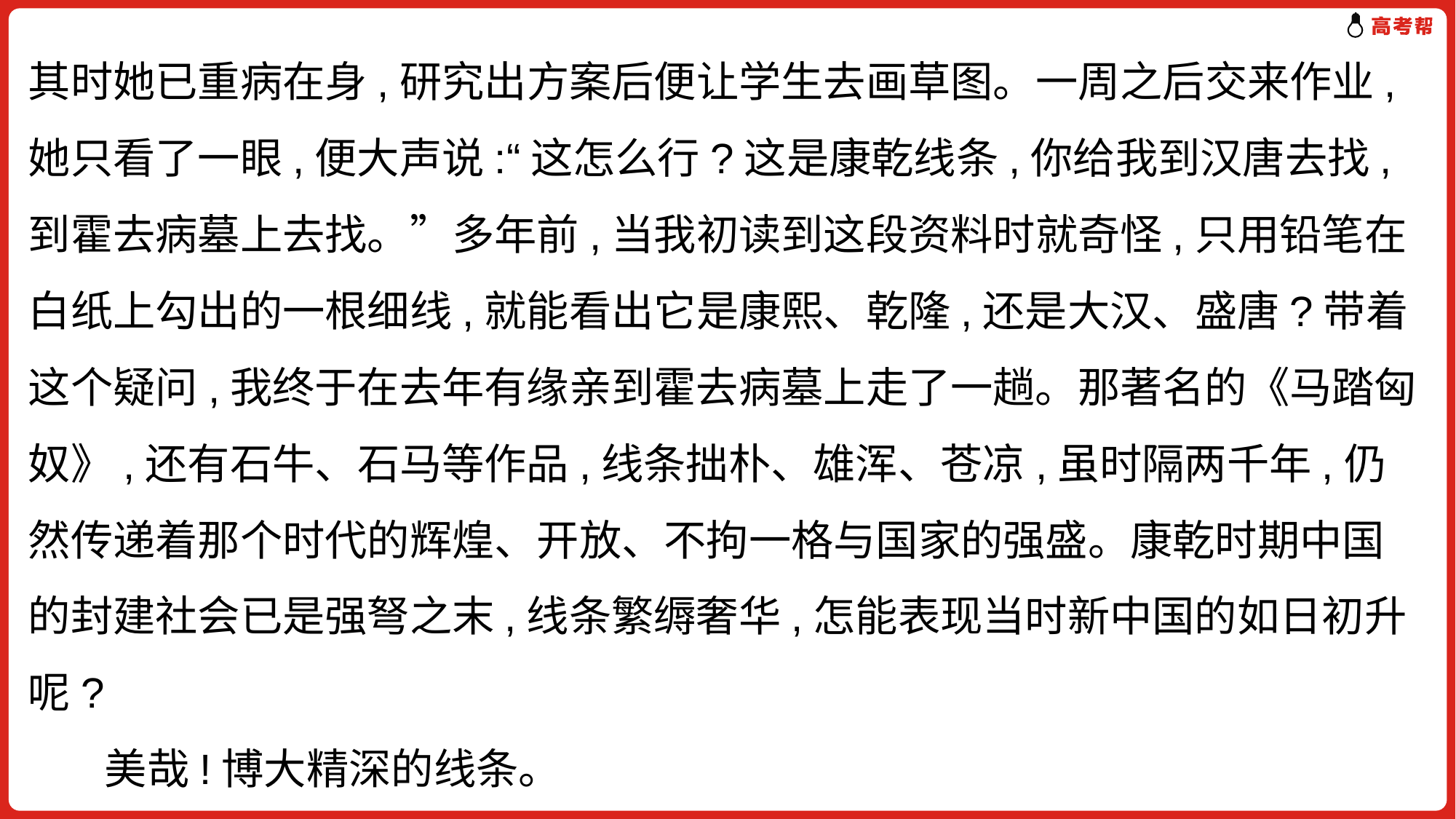

其时她已重病在身,研究出方案后便让学生去画草图。一周之后交来作业,她只看了一眼,便大声说:“这怎么行?这是康乾线条,你给我到汉唐去找,到霍去病墓上去找。”多年前,当我初读到这段资料时就奇怪,只用铅笔在白纸上勾出的一根细线,就能看出它是康熙、乾隆,还是大汉、盛唐?带着这个疑问,我终于在去年有缘亲到霍去病墓上走了一趟。那著名的《马踏匈奴》,还有石牛、石马等作品,线条拙朴、雄浑、苍凉,虽时隔两千年,仍然传递着那个时代的辉煌、开放、不拘一格与国家的强盛。康乾时期中国的封建社会已是强弩之末,线条繁缛奢华,怎能表现当时新中国的如日初升呢?
       美哉!博大精深的线条。
(选自《人民日报》,有删节)